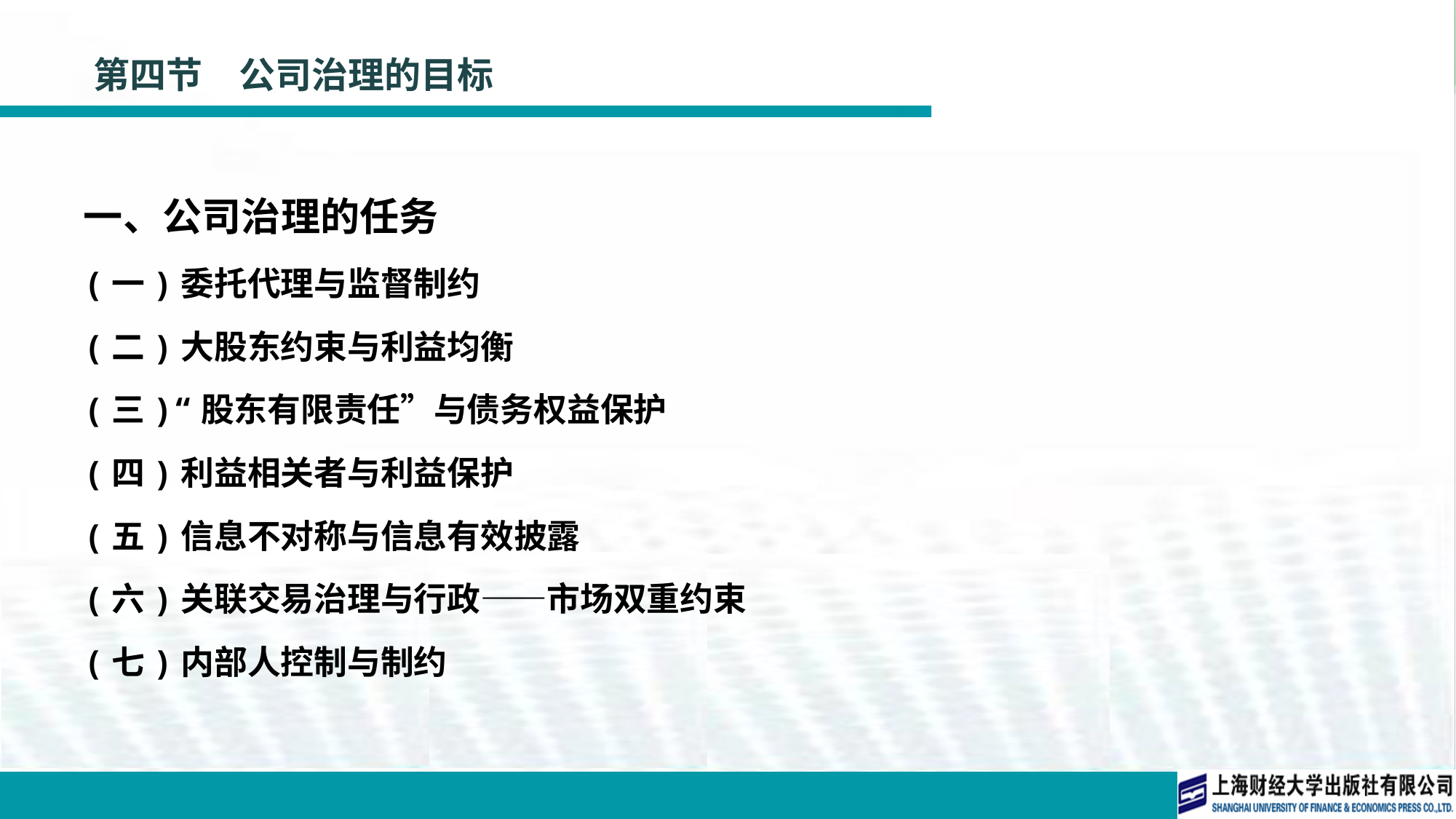

# 第四节　公司治理的目标
一、公司治理的任务
(一)委托代理与监督制约
(二)大股东约束与利益均衡
(三)“股东有限责任”与债务权益保护
(四)利益相关者与利益保护
(五)信息不对称与信息有效披露
(六)关联交易治理与行政——市场双重约束
(七)内部人控制与制约